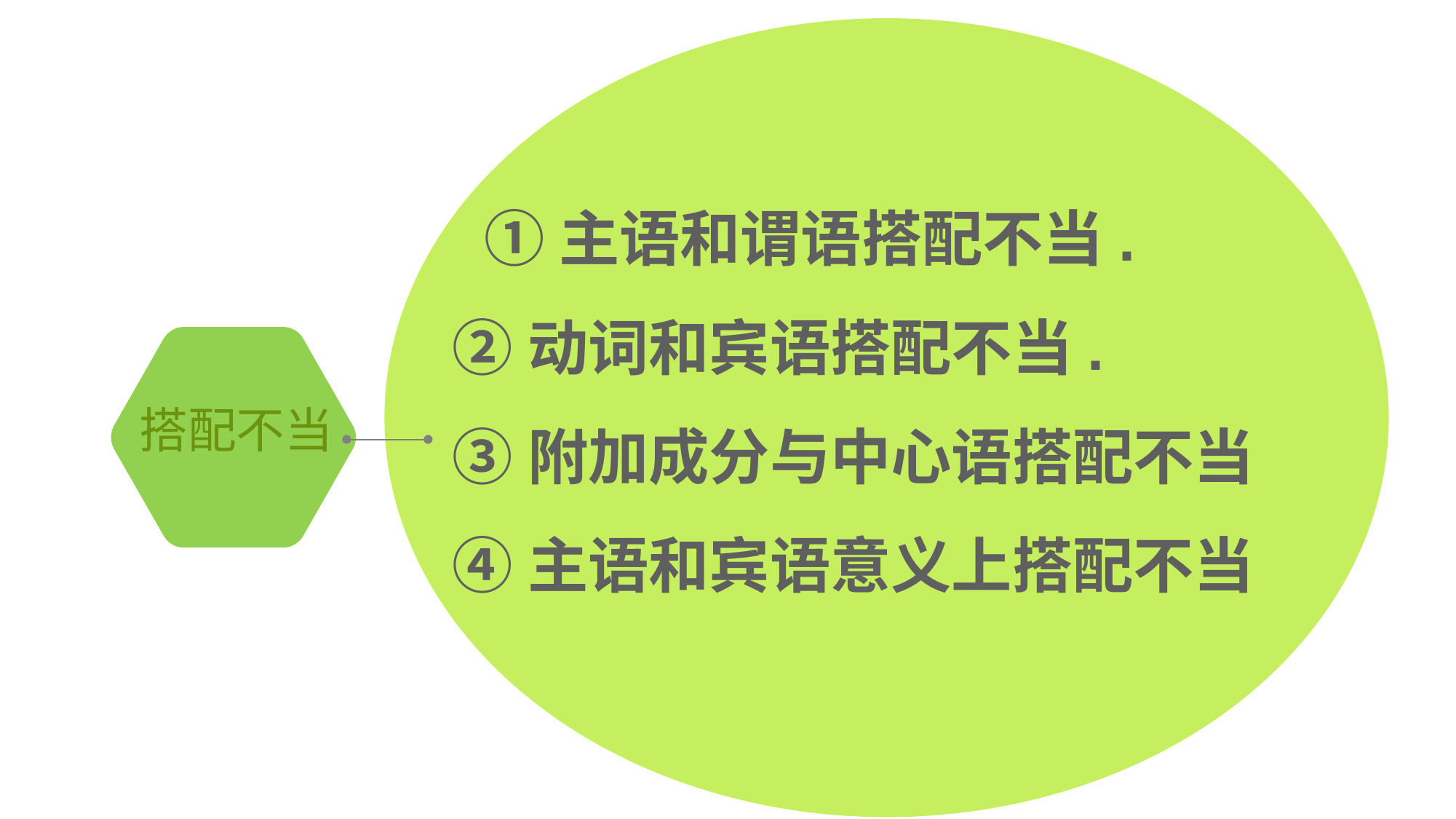

①主语和谓语搭配不当.
    ②动词和宾语搭配不当.
    ③附加成分与中心语搭配不当
    ④主语和宾语意义上搭配不当

 搭配不当
（5）关联词语搭配不当
延迟符